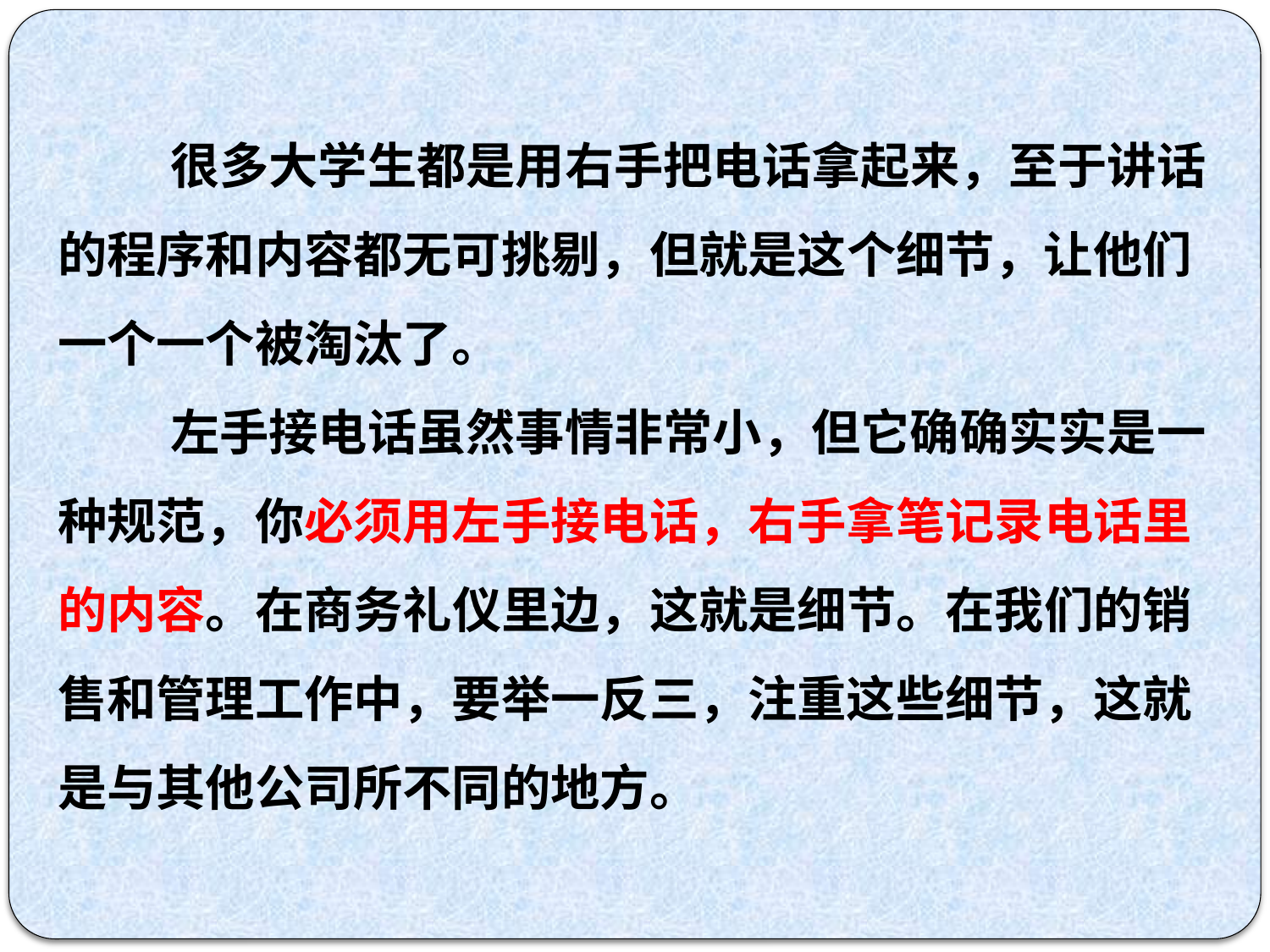

很多大学生都是用右手把电话拿起来，至于讲话的程序和内容都无可挑剔，但就是这个细节，让他们一个一个被淘汰了。
         左手接电话虽然事情非常小，但它确确实实是一种规范，你必须用左手接电话，右手拿笔记录电话里的内容。在商务礼仪里边，这就是细节。在我们的销售和管理工作中，要举一反三，注重这些细节，这就是与其他公司所不同的地方。